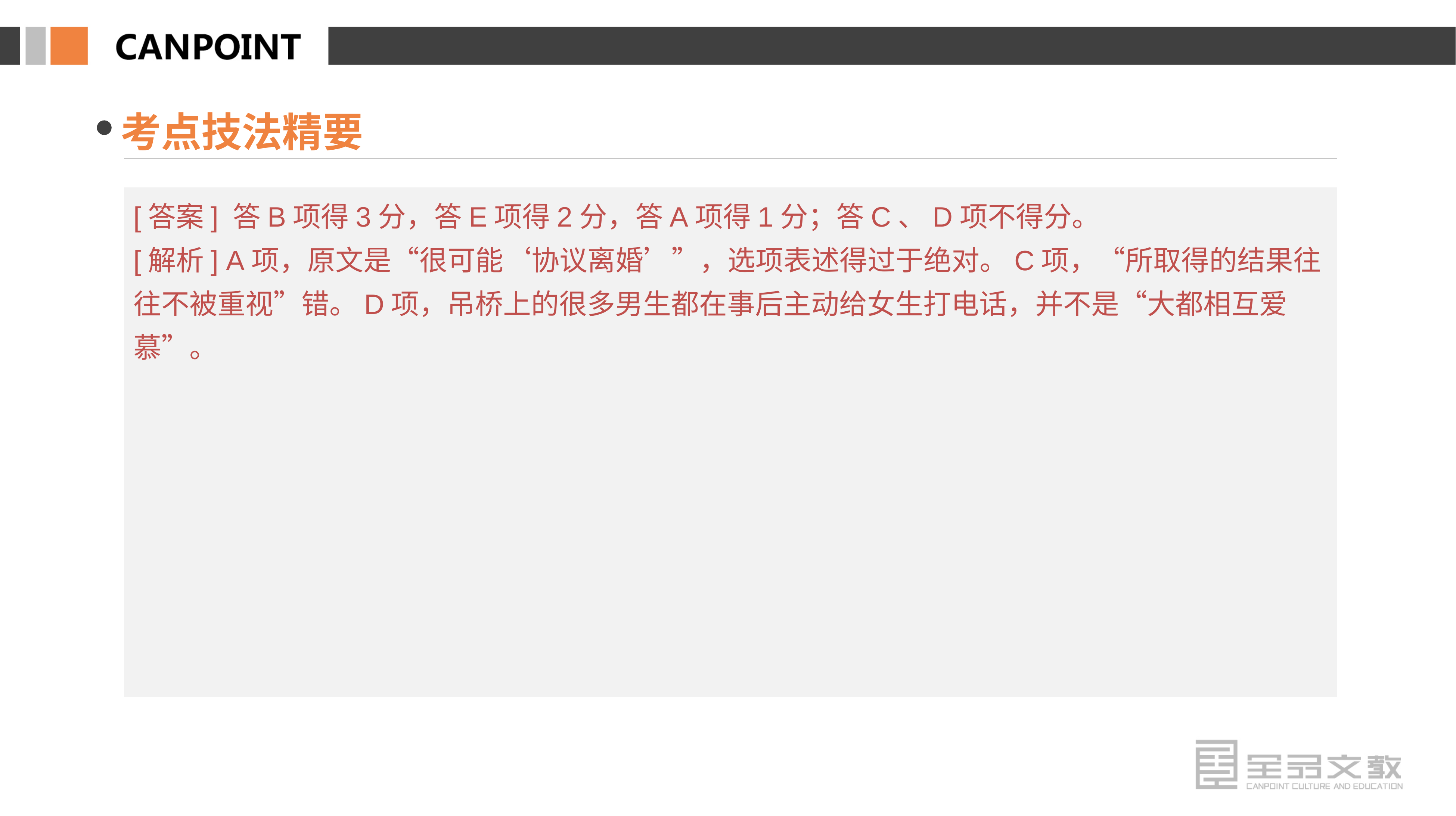

考点技法精要

[答案] 答B项得3分，答E项得2分，答A项得1分；答C、D项不得分。
[解析] A项，原文是“很可能‘协议离婚’”，选项表述得过于绝对。C项，“所取得的结果往往不被重视”错。D项，吊桥上的很多男生都在事后主动给女生打电话，并不是“大都相互爱慕”。